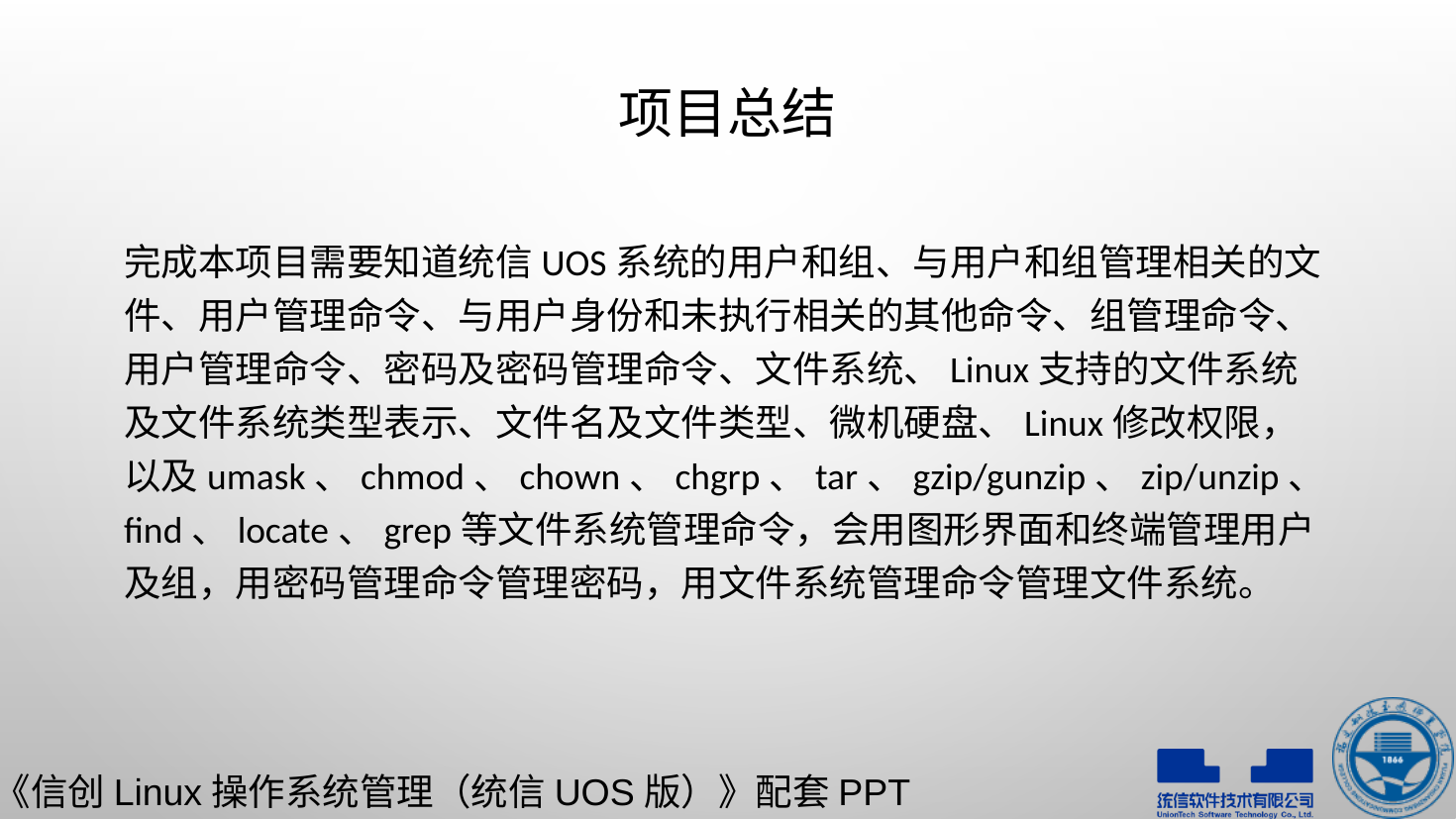

# 项目总结
完成本项目需要知道统信UOS系统的用户和组、与用户和组管理相关的文件、用户管理命令、与用户身份和未执行相关的其他命令、组管理命令、用户管理命令、密码及密码管理命令、文件系统、Linux支持的文件系统及文件系统类型表示、文件名及文件类型、微机硬盘、Linux修改权限，以及umask、chmod、chown、chgrp、tar、gzip/gunzip、zip/unzip、find、locate、grep等文件系统管理命令，会用图形界面和终端管理用户及组，用密码管理命令管理密码，用文件系统管理命令管理文件系统。